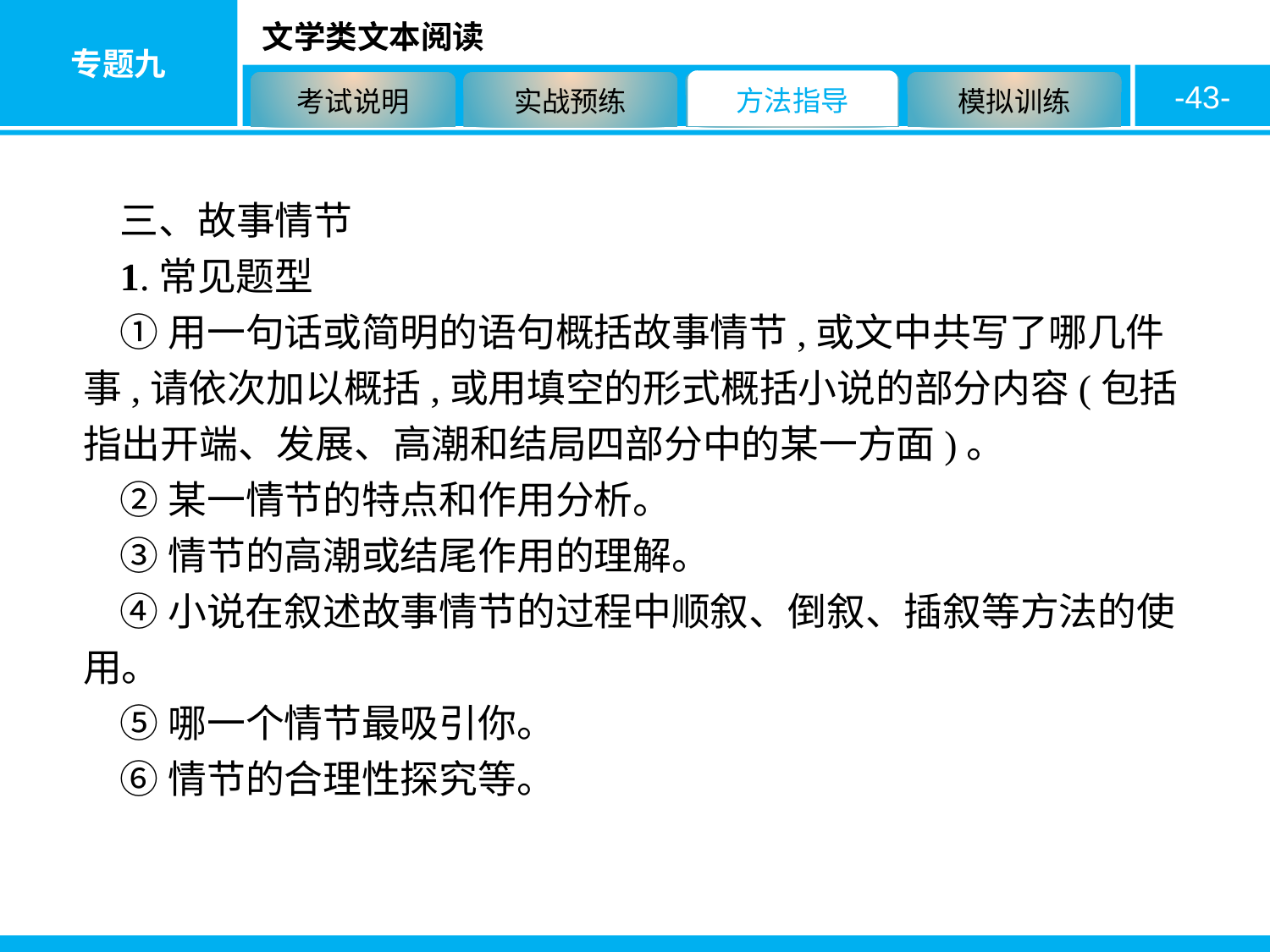

-43-
三、故事情节
1.常见题型
①用一句话或简明的语句概括故事情节,或文中共写了哪几件事,请依次加以概括,或用填空的形式概括小说的部分内容(包括指出开端、发展、高潮和结局四部分中的某一方面)。
②某一情节的特点和作用分析。
③情节的高潮或结尾作用的理解。
④小说在叙述故事情节的过程中顺叙、倒叙、插叙等方法的使用。
⑤哪一个情节最吸引你。
⑥情节的合理性探究等。